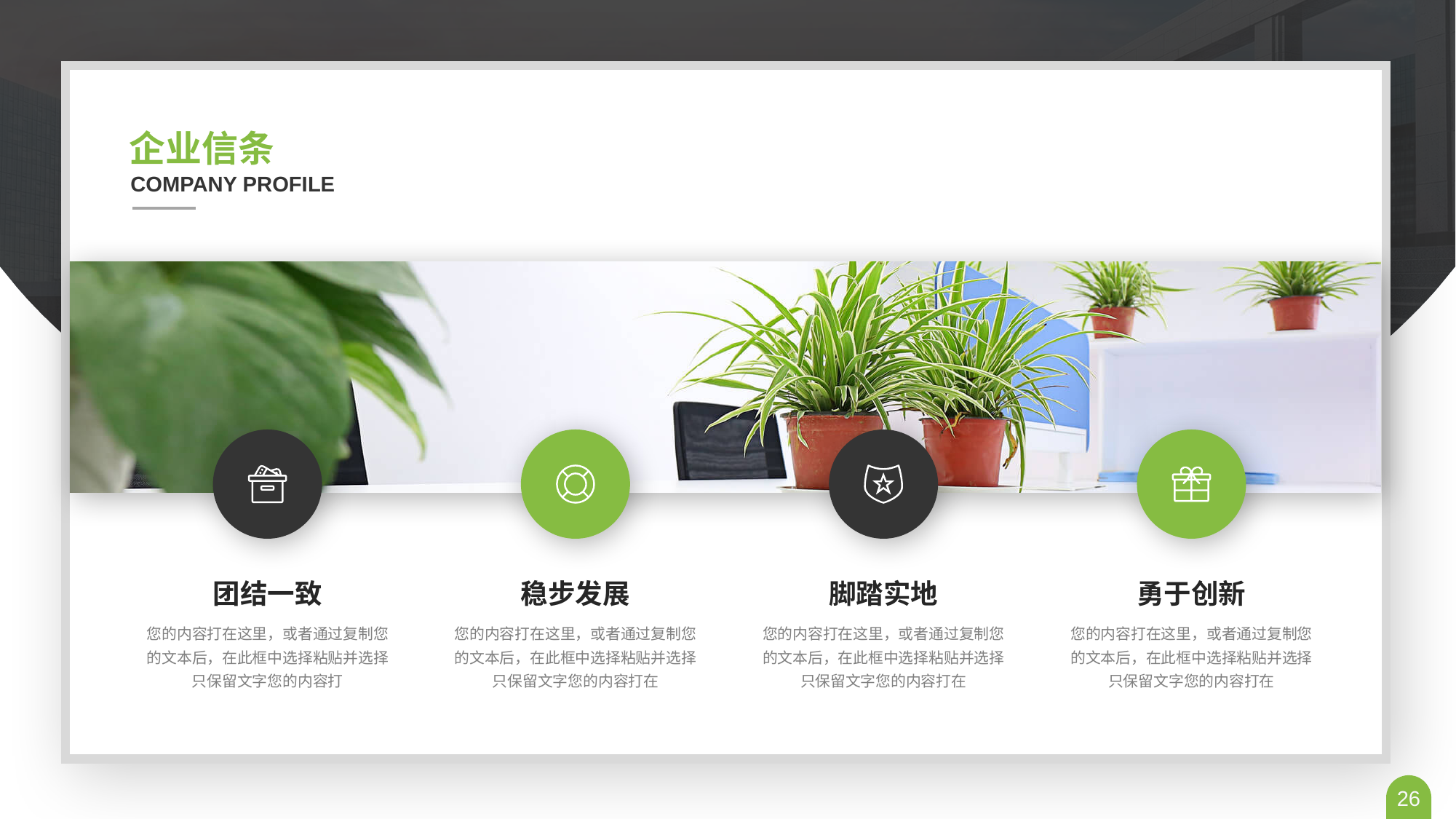

企业信条
COMPANY PROFILE

团结一致
您的内容打在这里，或者通过复制您的文本后，在此框中选择粘贴并选择只保留文字您的内容打
稳步发展
您的内容打在这里，或者通过复制您的文本后，在此框中选择粘贴并选择只保留文字您的内容打在
脚踏实地
您的内容打在这里，或者通过复制您的文本后，在此框中选择粘贴并选择只保留文字您的内容打在
勇于创新
您的内容打在这里，或者通过复制您的文本后，在此框中选择粘贴并选择只保留文字您的内容打在